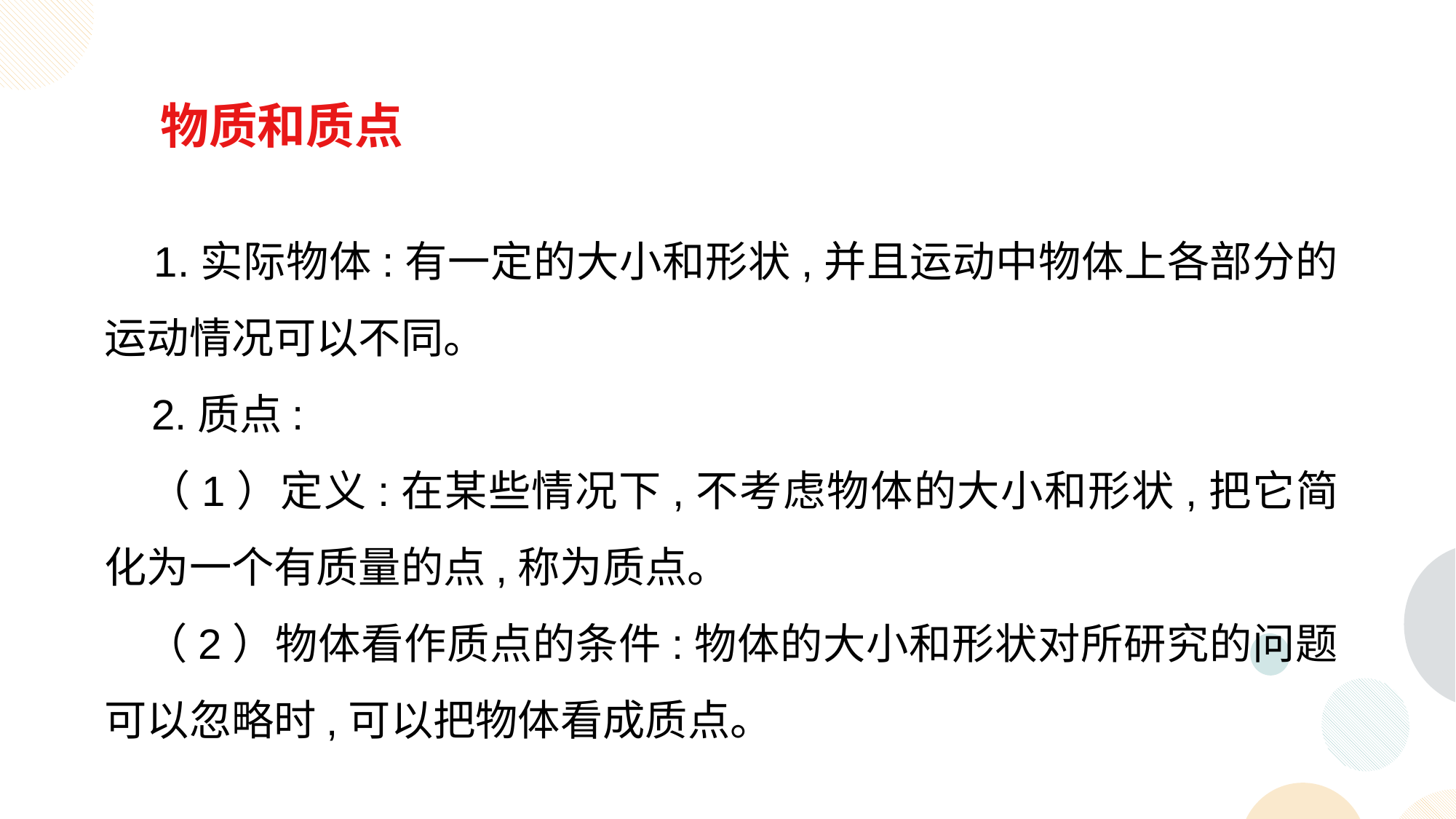

物质和质点
    1.实际物体:有一定的大小和形状,并且运动中物体上各部分的运动情况可以不同。
    2.质点:
   （1）定义:在某些情况下,不考虑物体的大小和形状,把它简化为一个有质量的点,称为质点。
   （2）物体看作质点的条件:物体的大小和形状对所研究的问题可以忽略时,可以把物体看成质点。